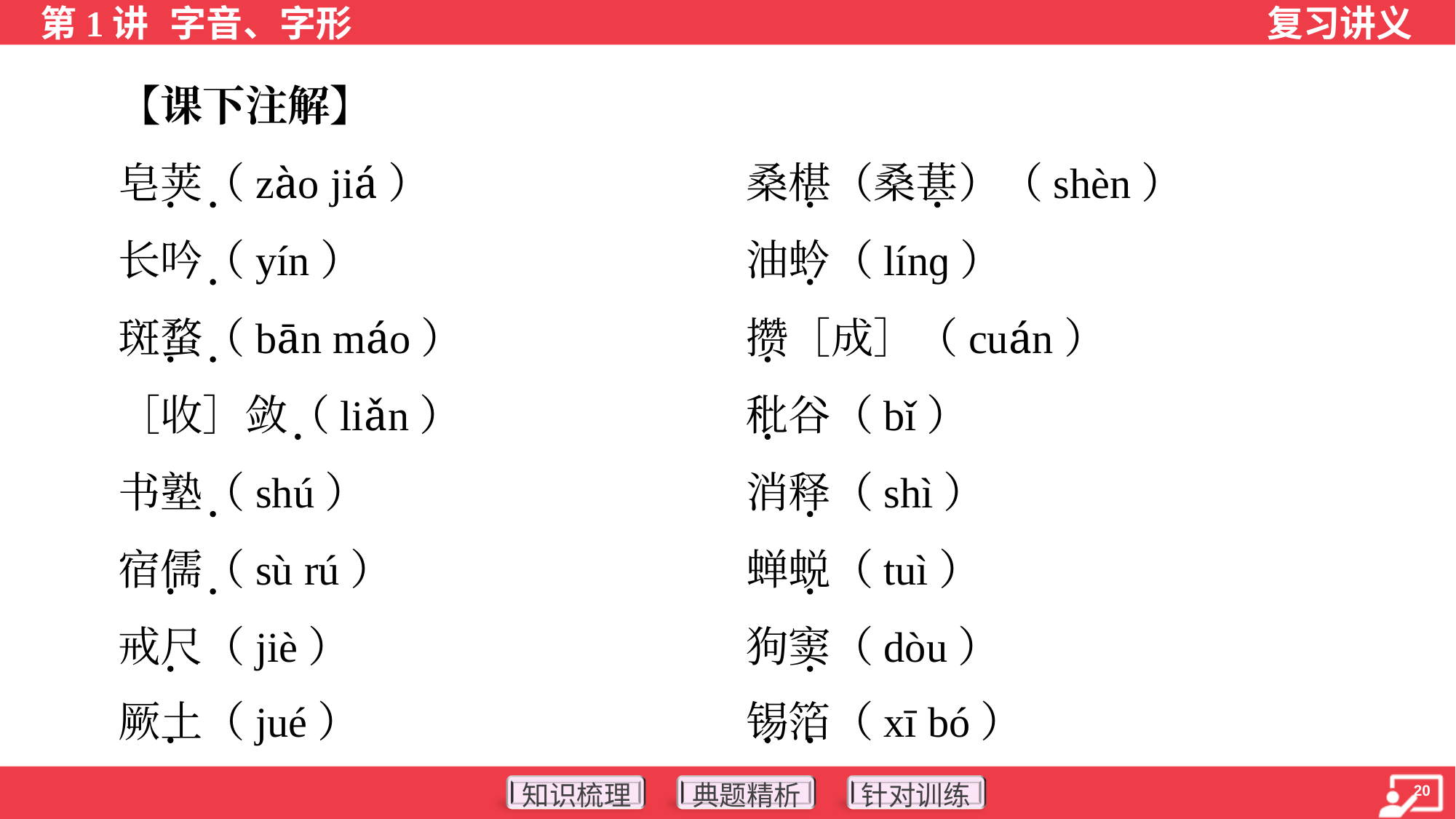

【课下注解】
    皂荚（zào jiá）	桑椹（桑葚）（shèn）
    长吟（yín）	油蚙（línɡ）
    斑蝥（bān máo）	攒［成］（cuán）
    ［收］敛（liǎn）	秕谷（bǐ）
    书塾（shú）	消释（shì）
    宿儒（sù rú）	蝉蜕（tuì）
    戒尺（jiè）	狗窦（dòu）
    厥土（jué）	锡箔（xī bó）